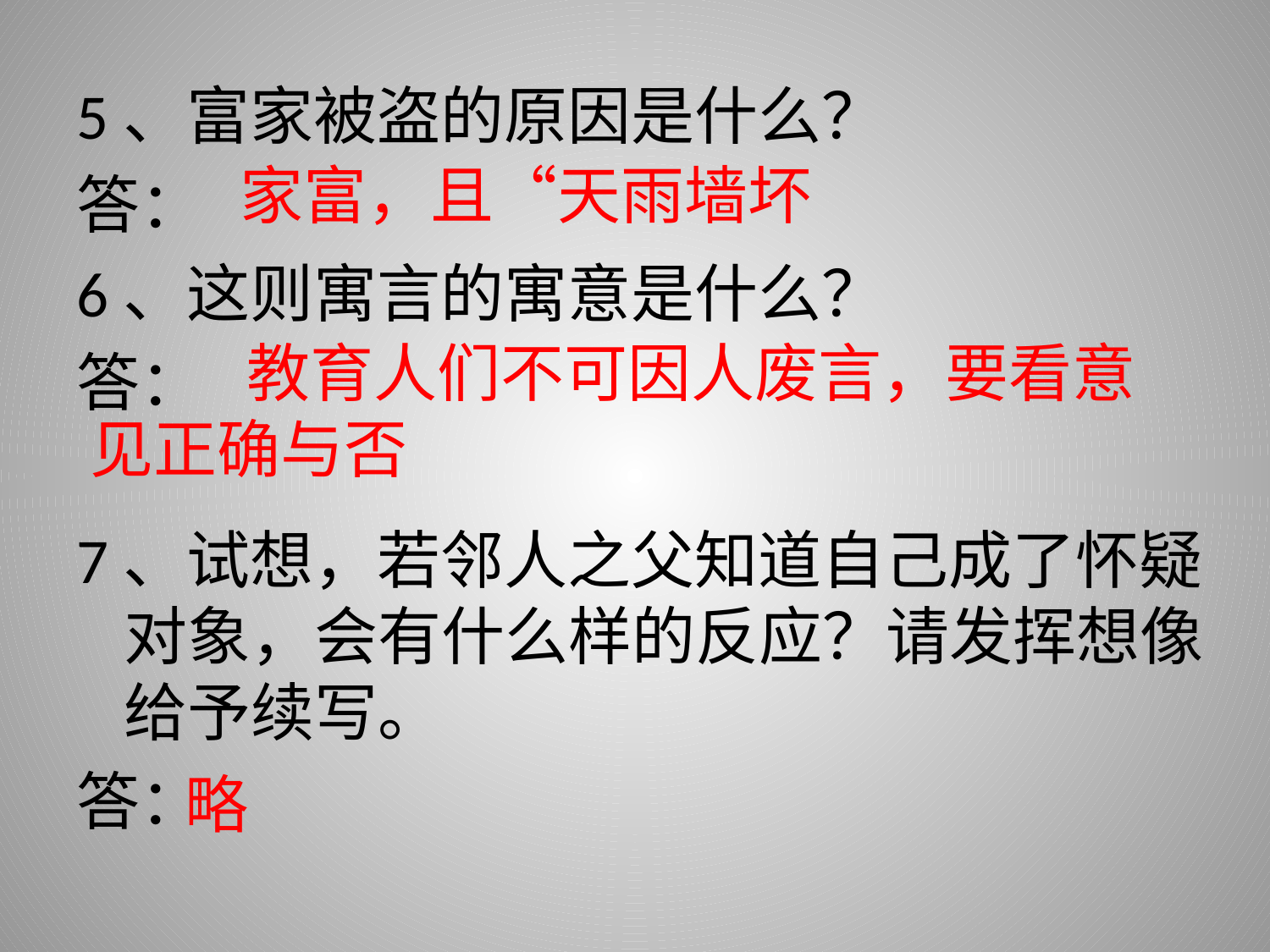

5、富家被盗的原因是什么？
答：
6、这则寓言的寓意是什么？
答：

7、试想，若邻人之父知道自己成了怀疑对象，会有什么样的反应？请发挥想像给予续写。
答：

		 家富，且“天雨墙坏

		 教育人们不可因人废言，要看意见正确与否

         略